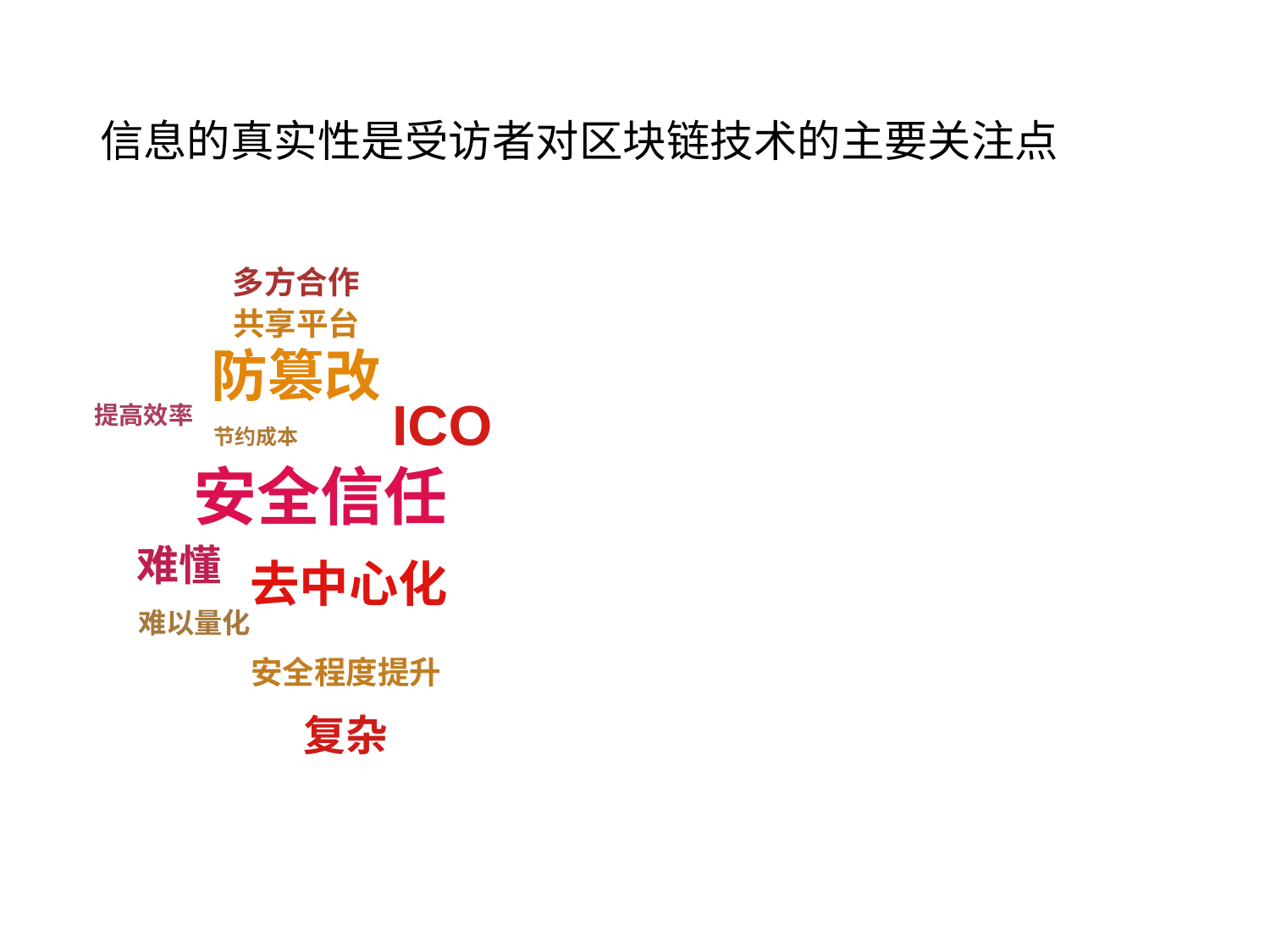

# 信息的真实性是受访者对区块链技术的主要关注点
多方合作
共享平台
防篡改
ICO
提高效率
节约成本
安全信任
难懂
去中心化
难以量化
安全程度提升
复杂